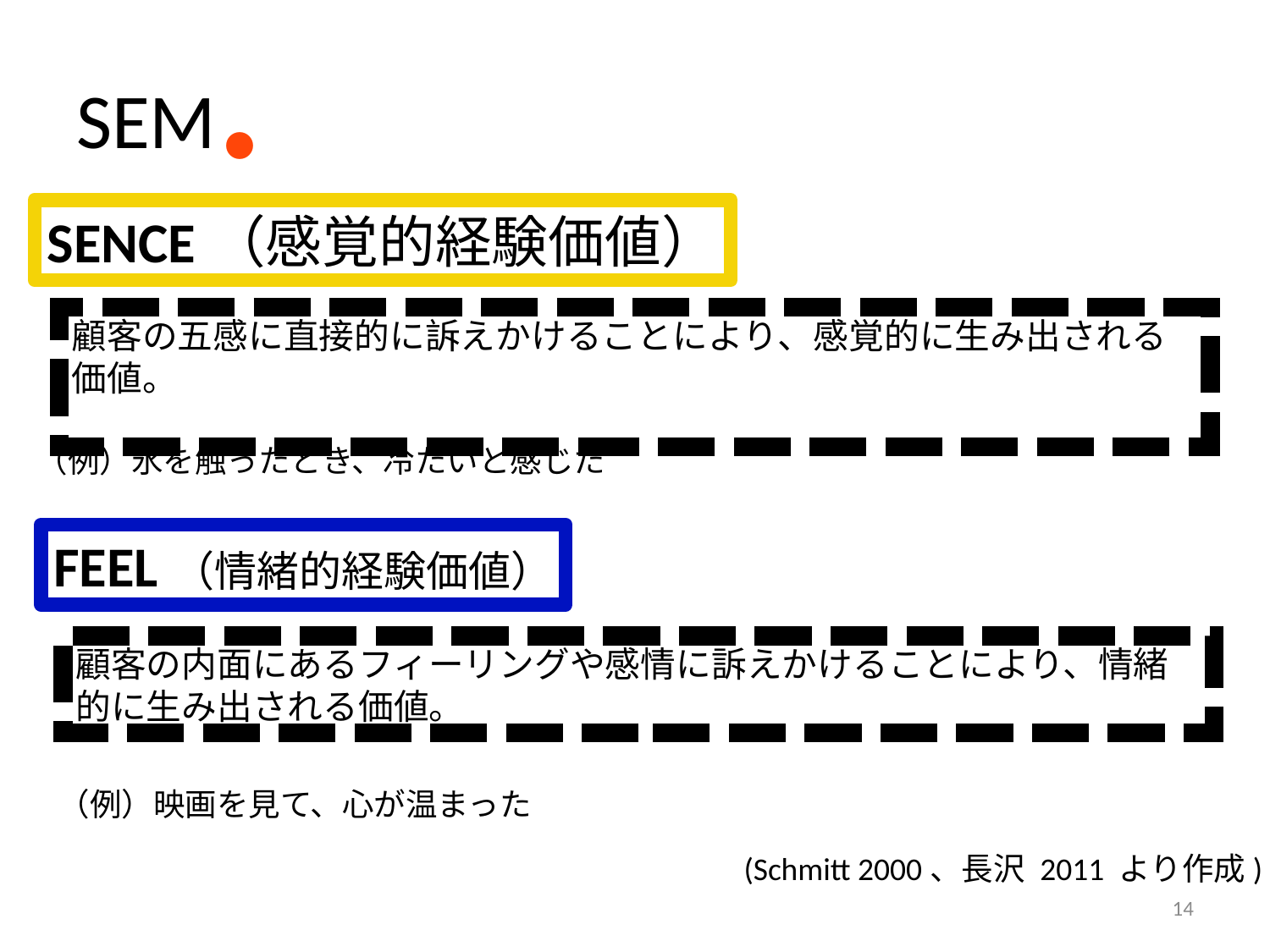

# SEM
・
SENCE（感覚的経験価値）
顧客の五感に直接的に訴えかけることにより、感覚的に生み出される価値。

（例）氷を触ったとき、冷たいと感じた
FEEL（情緒的経験価値）
顧客の内面にあるフィーリングや感情に訴えかけることにより、情緒的に生み出される価値。
（例）映画を見て、心が温まった
(Schmitt 2000、長沢 2011 より作成)
14